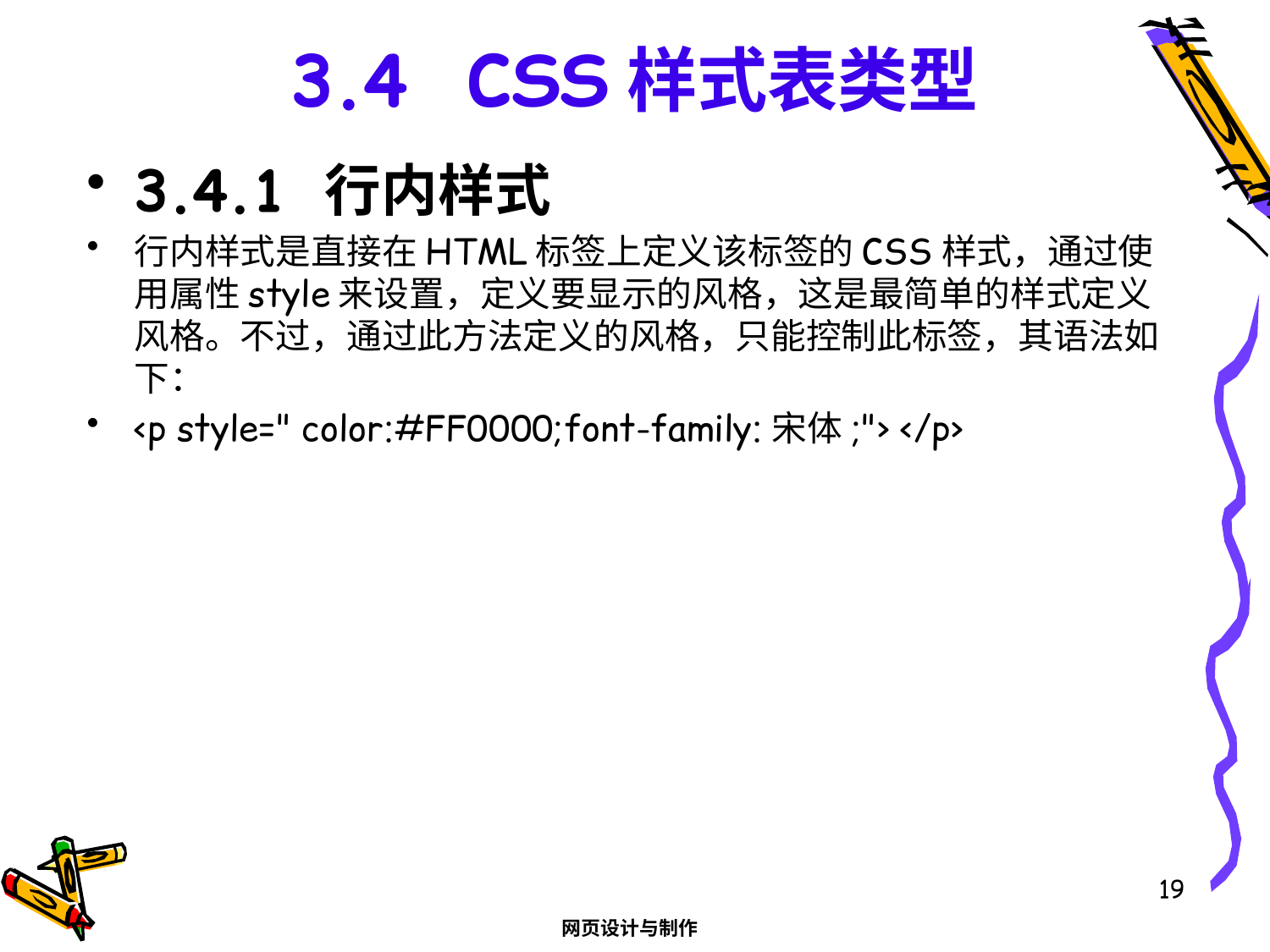

# 3.4  CSS样式表类型
3.4.1 行内样式
行内样式是直接在HTML标签上定义该标签的CSS样式，通过使用属性style来设置，定义要显示的风格，这是最简单的样式定义风格。不过，通过此方法定义的风格，只能控制此标签，其语法如下：
<p style=" color:#FF0000;font-family:宋体;"> </p>
19
网页设计与制作